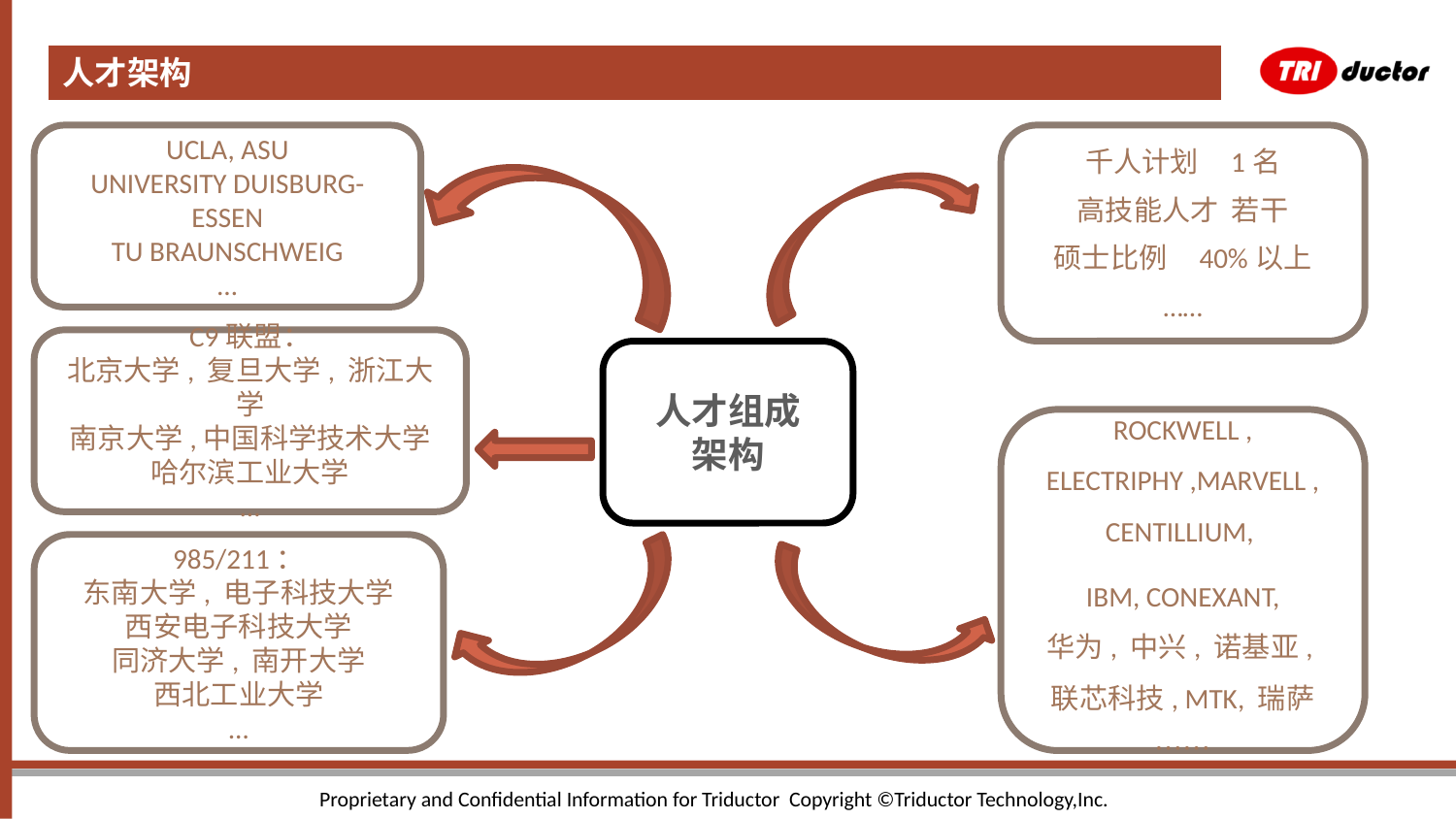

人才架构
#

UCLA, ASU
University Duisburg-Essen
TU Braunschweig
…
千人计划	1名
高技能人才  若干
硕士比例 	40%以上
……
C9联盟：
北京大学, 复旦大学, 浙江大学
南京大学,中国科学技术大学
哈尔滨工业大学
…
人才组成
架构
Rockwell , ElectriPHY ,Marvell , Centillium,
IBM, Conexant,
华为, 中兴, 诺基亚,
联芯科技, MTK, 瑞萨
……

985/211：
东南大学, 电子科技大学
西安电子科技大学
同济大学, 南开大学
西北工业大学
…
Proprietary and Confidential Information for Triductor  Copyright ©Triductor Technology,Inc.